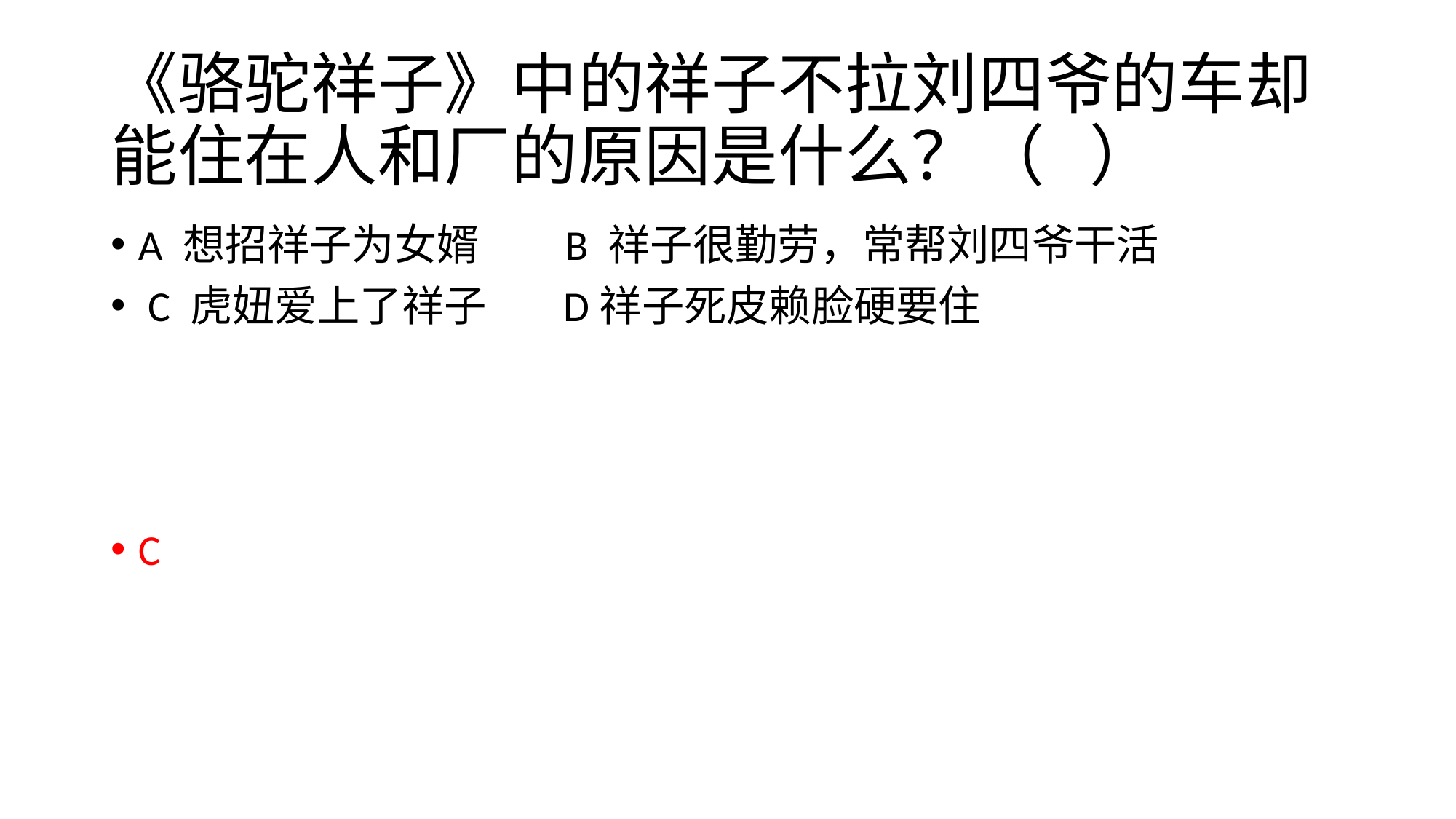

# 《骆驼祥子》中的祥子不拉刘四爷的车却能住在人和厂的原因是什么？（   ）
A 想招祥子为女婿        B 祥子很勤劳，常帮刘四爷干活
 C 虎妞爱上了祥子       D祥子死皮赖脸硬要住

C